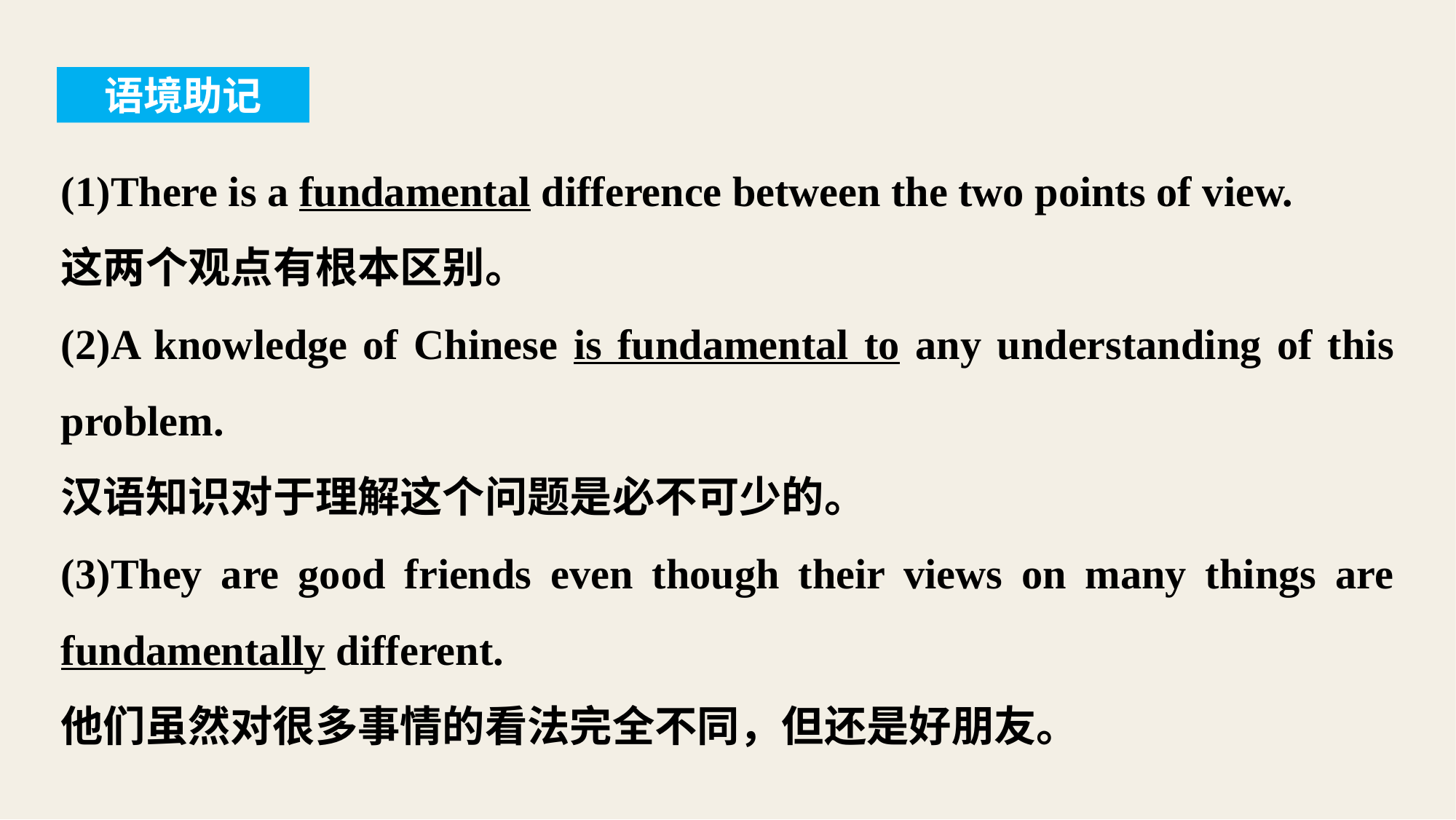

语境助记
(1)There is a fundamental difference between the two points of view.
这两个观点有根本区别。
(2)A knowledge of Chinese is fundamental to any understanding of this problem.
汉语知识对于理解这个问题是必不可少的。
(3)They are good friends even though their views on many things are fundamentally different.
他们虽然对很多事情的看法完全不同，但还是好朋友。